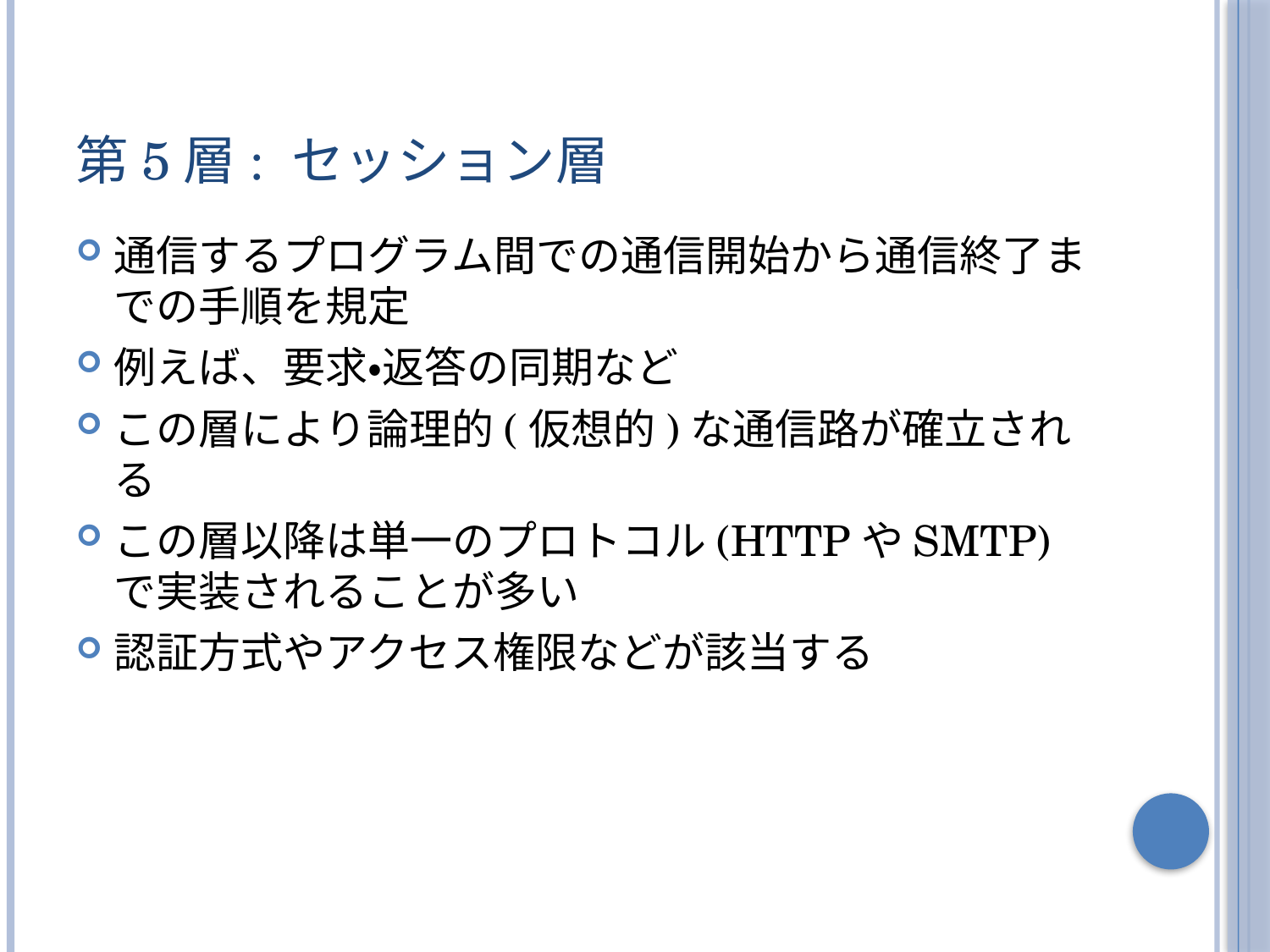

# 第5層: セッション層
通信するプログラム間での通信開始から通信終了までの手順を規定
例えば、要求・返答の同期など
この層により論理的(仮想的)な通信路が確立される
この層以降は単一のプロトコル(HTTPやSMTP)で実装されることが多い
認証方式やアクセス権限などが該当する